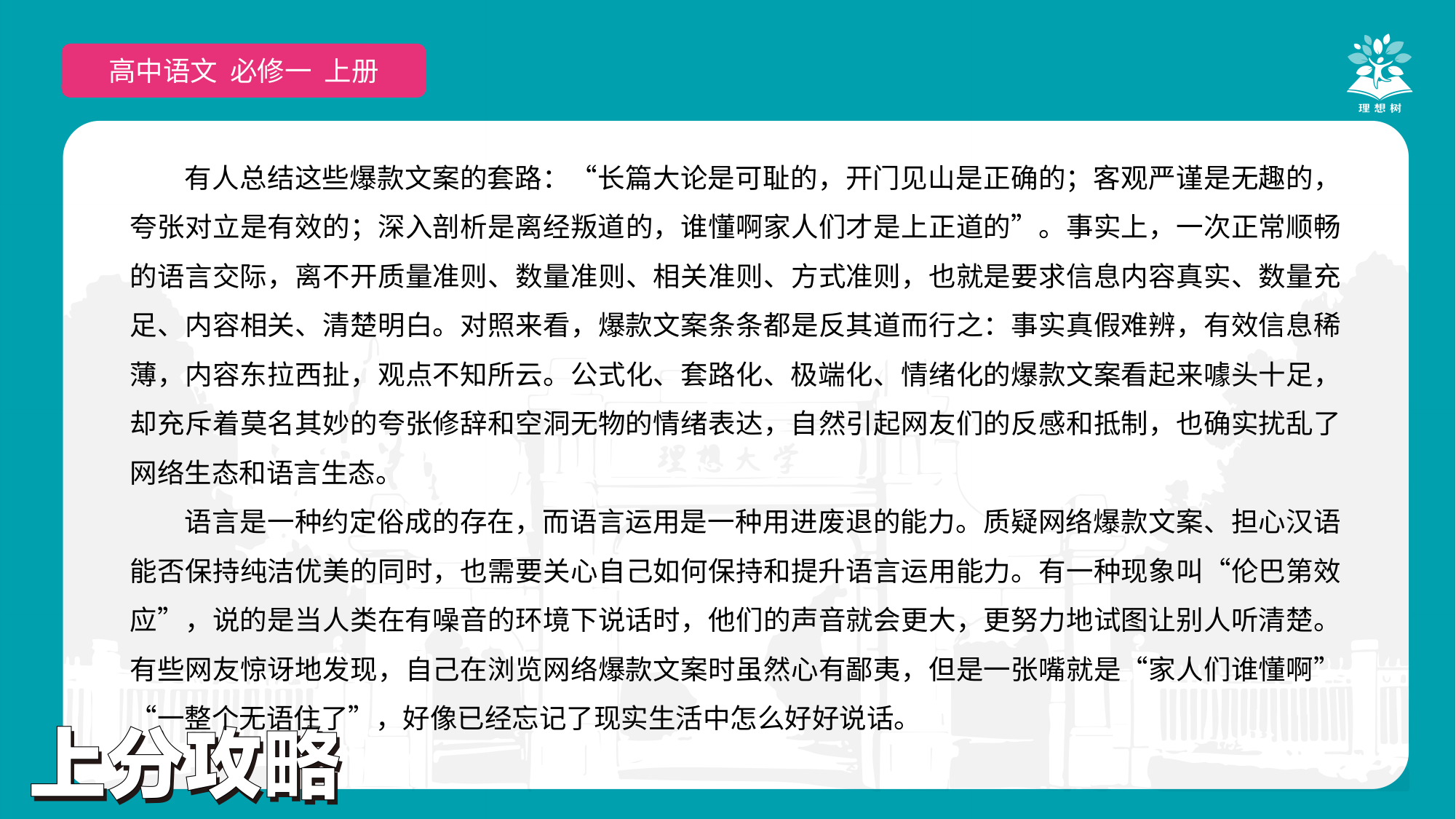

高中语文  选择性必修上
高中语文  必修一  上册
有人总结这些爆款文案的套路：“长篇大论是可耻的，开门见山是正确的；客观严谨是无趣的，夸张对立是有效的；深入剖析是离经叛道的，谁懂啊家人们才是上正道的”。事实上，一次正常顺畅的语言交际，离不开质量准则、数量准则、相关准则、方式准则，也就是要求信息内容真实、数量充足、内容相关、清楚明白。对照来看，爆款文案条条都是反其道而行之：事实真假难辨，有效信息稀薄，内容东拉西扯，观点不知所云。公式化、套路化、极端化、情绪化的爆款文案看起来噱头十足，却充斥着莫名其妙的夸张修辞和空洞无物的情绪表达，自然引起网友们的反感和抵制，也确实扰乱了网络生态和语言生态。
语言是一种约定俗成的存在，而语言运用是一种用进废退的能力。质疑网络爆款文案、担心汉语能否保持纯洁优美的同时，也需要关心自己如何保持和提升语言运用能力。有一种现象叫“伦巴第效应”，说的是当人类在有噪音的环境下说话时，他们的声音就会更大，更努力地试图让别人听清楚。有些网友惊讶地发现，自己在浏览网络爆款文案时虽然心有鄙夷，但是一张嘴就是“家人们谁懂啊”“一整个无语住了”，好像已经忘记了现实生活中怎么好好说话。